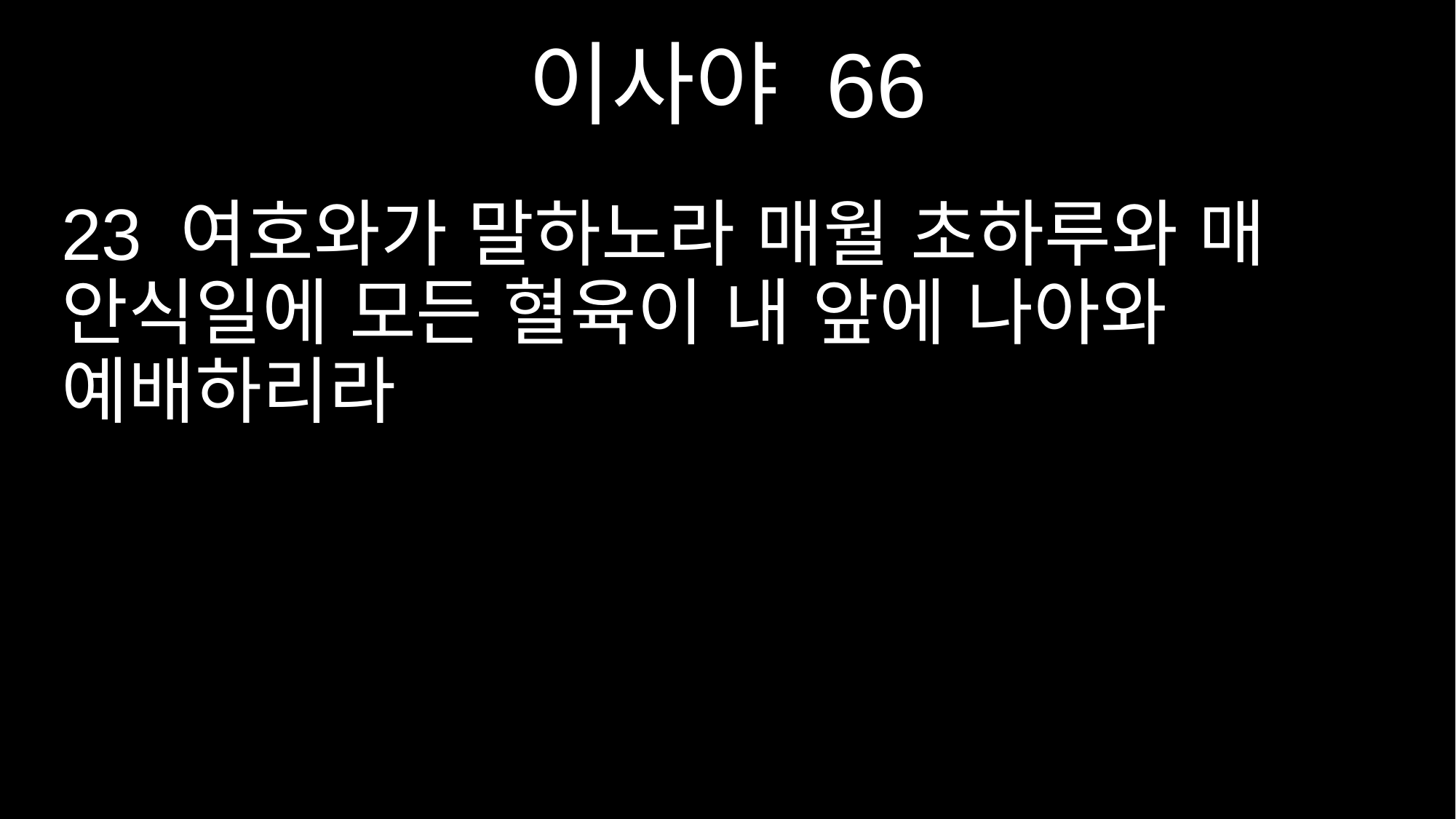

이사야 66
23 여호와가 말하노라 매월 초하루와 매 안식일에 모든 혈육이 내 앞에 나아와 예배하리라